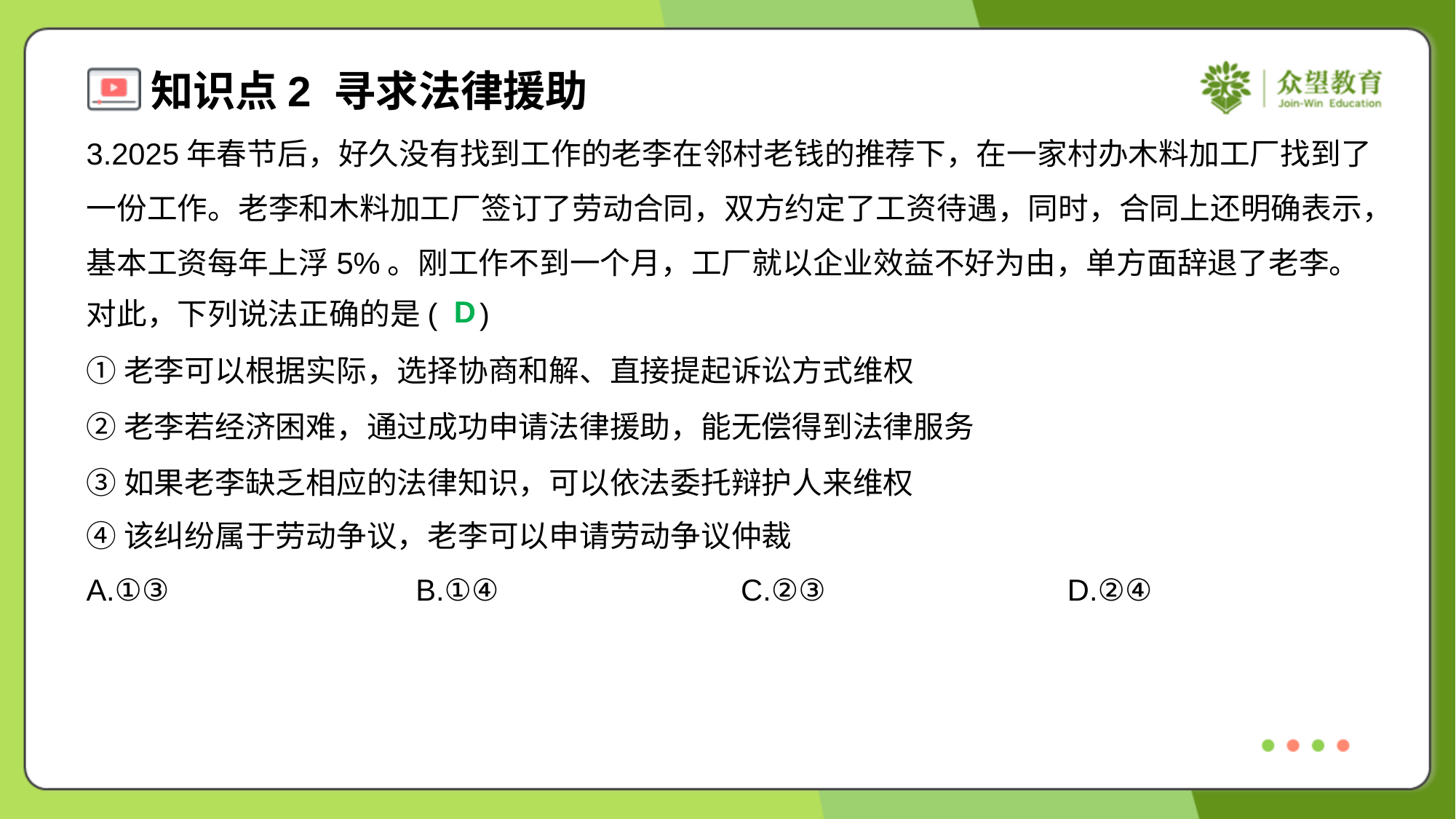

3.2025年春节后，好久没有找到工作的老李在邻村老钱的推荐下，在一家村办木料加工厂找到了
一份工作。老李和木料加工厂签订了劳动合同，双方约定了工资待遇，同时，合同上还明确表示，
基本工资每年上浮5%。刚工作不到一个月，工厂就以企业效益不好为由，单方面辞退了老李。
对此，下列说法正确的是(     )
D
①老李可以根据实际，选择协商和解、直接提起诉讼方式维权
②老李若经济困难，通过成功申请法律援助，能无偿得到法律服务
③如果老李缺乏相应的法律知识，可以依法委托辩护人来维权
④该纠纷属于劳动争议，老李可以申请劳动争议仲裁
A.①③	B.①④	C.②③	D.②④